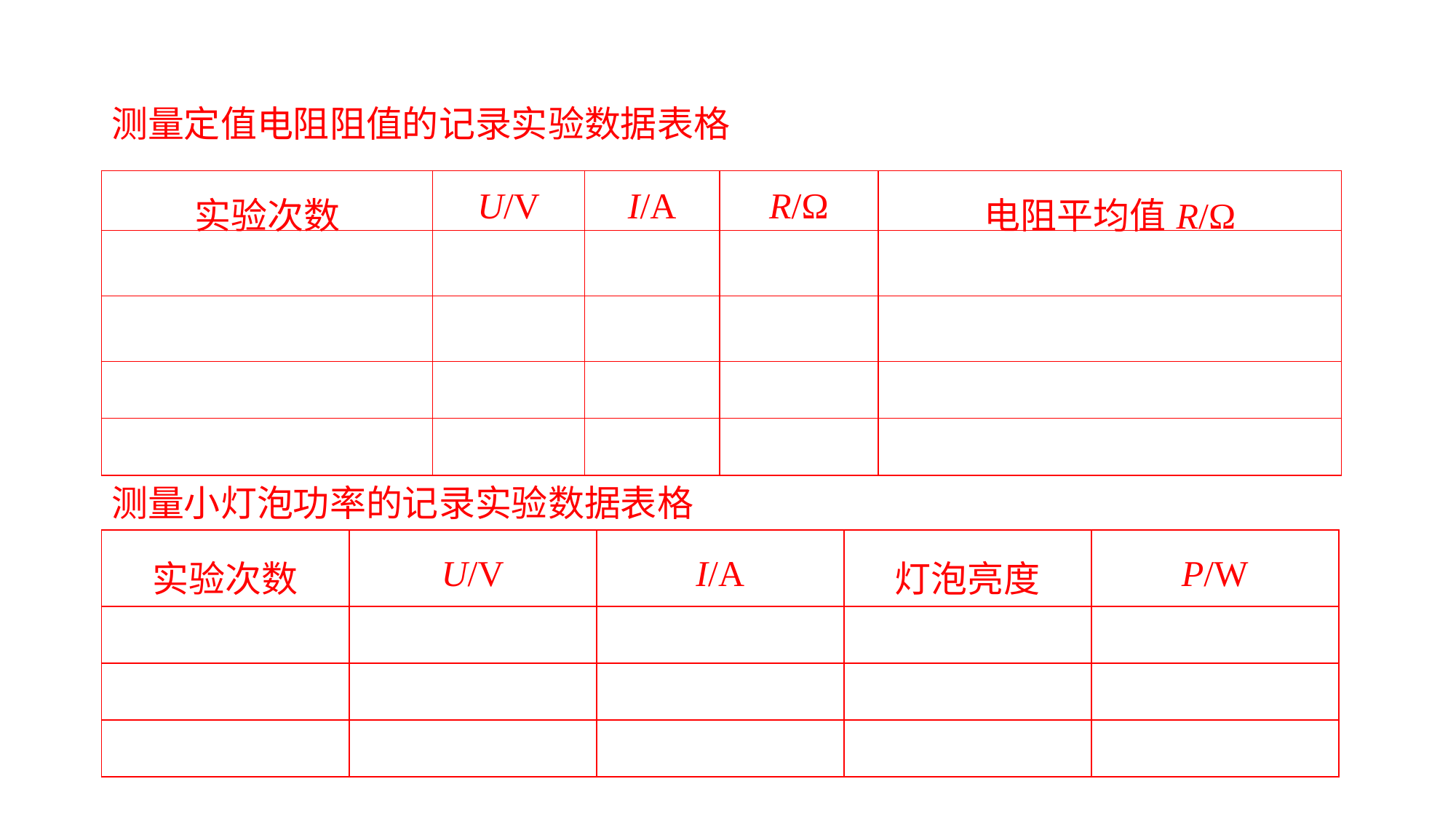

测量定值电阻阻值的记录实验数据表格
| 实验次数 | U/V | I/A | R/Ω | 电阻平均值R/Ω |
| --- | --- | --- | --- | --- |
|  |  |  |  |  |
|  |  |  |  |  |
|  |  |  |  |  |
|  |  |  |  |  |
测量小灯泡功率的记录实验数据表格
| 实验次数 | U/V | I/A | 灯泡亮度 | P/W |
| --- | --- | --- | --- | --- |
|  |  |  |  |  |
|  |  |  |  |  |
|  |  |  |  |  |